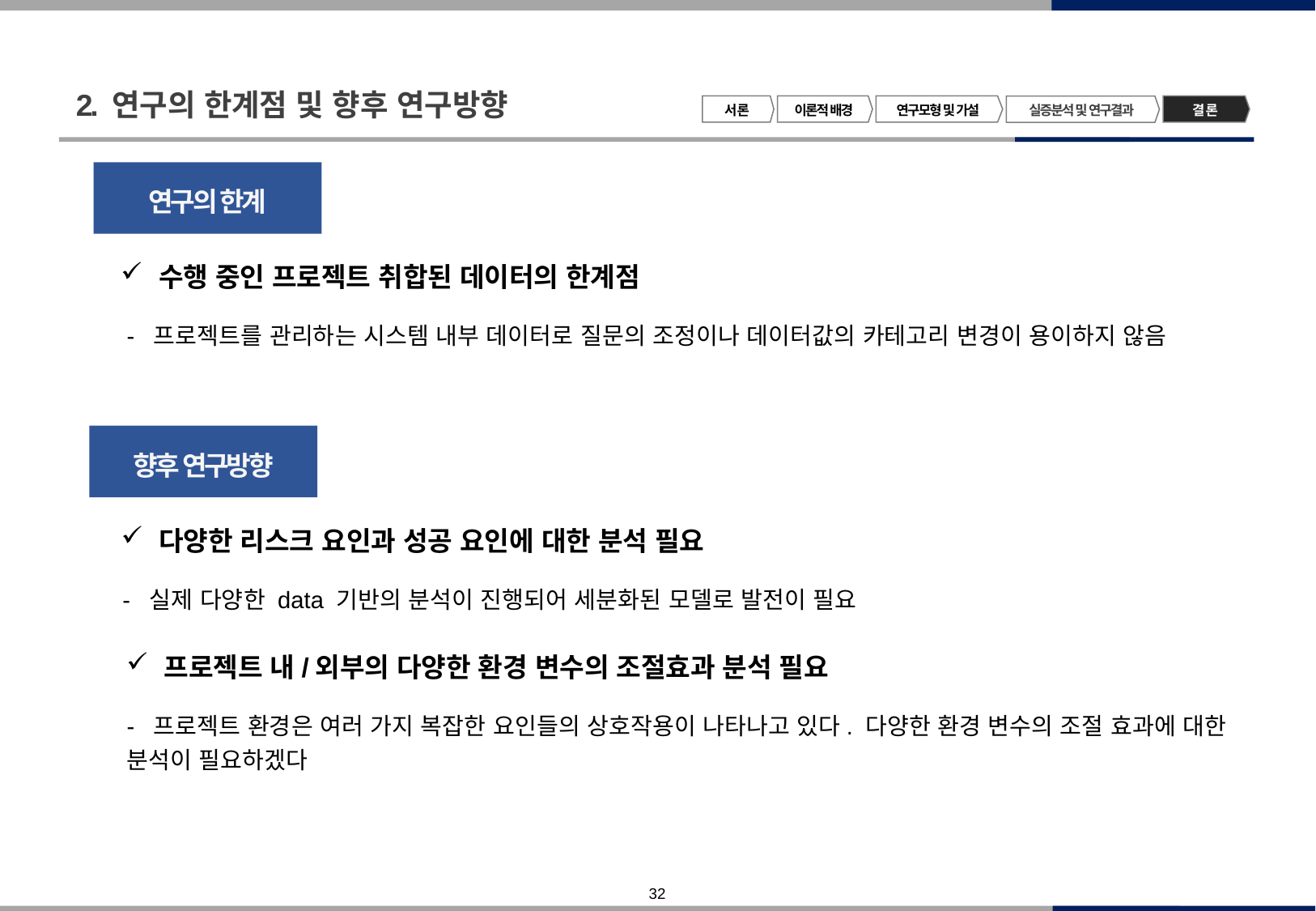

2. 연구의 한계점 및 향후 연구방향
서  론
이론적 배경
연구모형 및 가설
결 론
실증분석 및 연구결과
연구의 한계
수행 중인 프로젝트 취합된 데이터의 한계점
-  프로젝트를 관리하는 시스템 내부 데이터로 질문의 조정이나 데이터값의 카테고리 변경이 용이하지 않음
향후 연구방향
다양한 리스크 요인과 성공 요인에 대한 분석 필요
-  실제 다양한 data 기반의 분석이 진행되어 세분화된 모델로 발전이 필요
프로젝트 내/외부의 다양한 환경 변수의 조절효과 분석 필요
-  프로젝트 환경은 여러 가지 복잡한 요인들의 상호작용이 나타나고 있다. 다양한 환경 변수의 조절 효과에 대한 분석이 필요하겠다